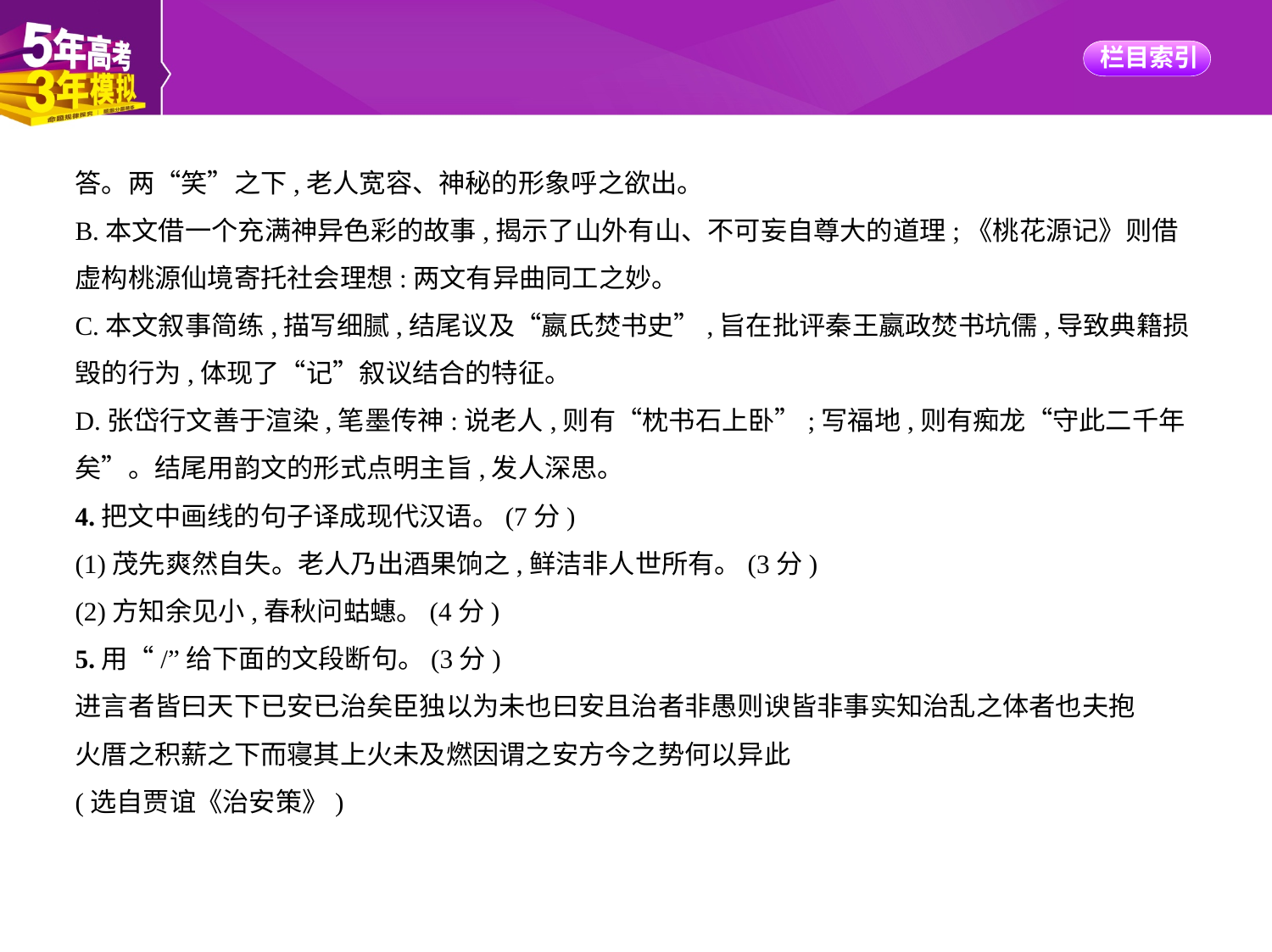

答。两“笑”之下,老人宽容、神秘的形象呼之欲出。
B.本文借一个充满神异色彩的故事,揭示了山外有山、不可妄自尊大的道理;《桃花源记》则借
虚构桃源仙境寄托社会理想:两文有异曲同工之妙。
C.本文叙事简练,描写细腻,结尾议及“嬴氏焚书史”,旨在批评秦王嬴政焚书坑儒,导致典籍损
毁的行为,体现了“记”叙议结合的特征。
D.张岱行文善于渲染,笔墨传神:说老人,则有“枕书石上卧”;写福地,则有痴龙“守此二千年
矣”。结尾用韵文的形式点明主旨,发人深思。
4.把文中画线的句子译成现代汉语。(7分)
(1)茂先爽然自失。老人乃出酒果饷之,鲜洁非人世所有。(3分)
(2)方知余见小,春秋问蛄蟪。(4分)
5.用“/”给下面的文段断句。(3分)
进言者皆曰天下已安已治矣臣独以为未也曰安且治者非愚则谀皆非事实知治乱之体者也夫抱
火厝之积薪之下而寝其上火未及燃因谓之安方今之势何以异此
(选自贾谊《治安策》)